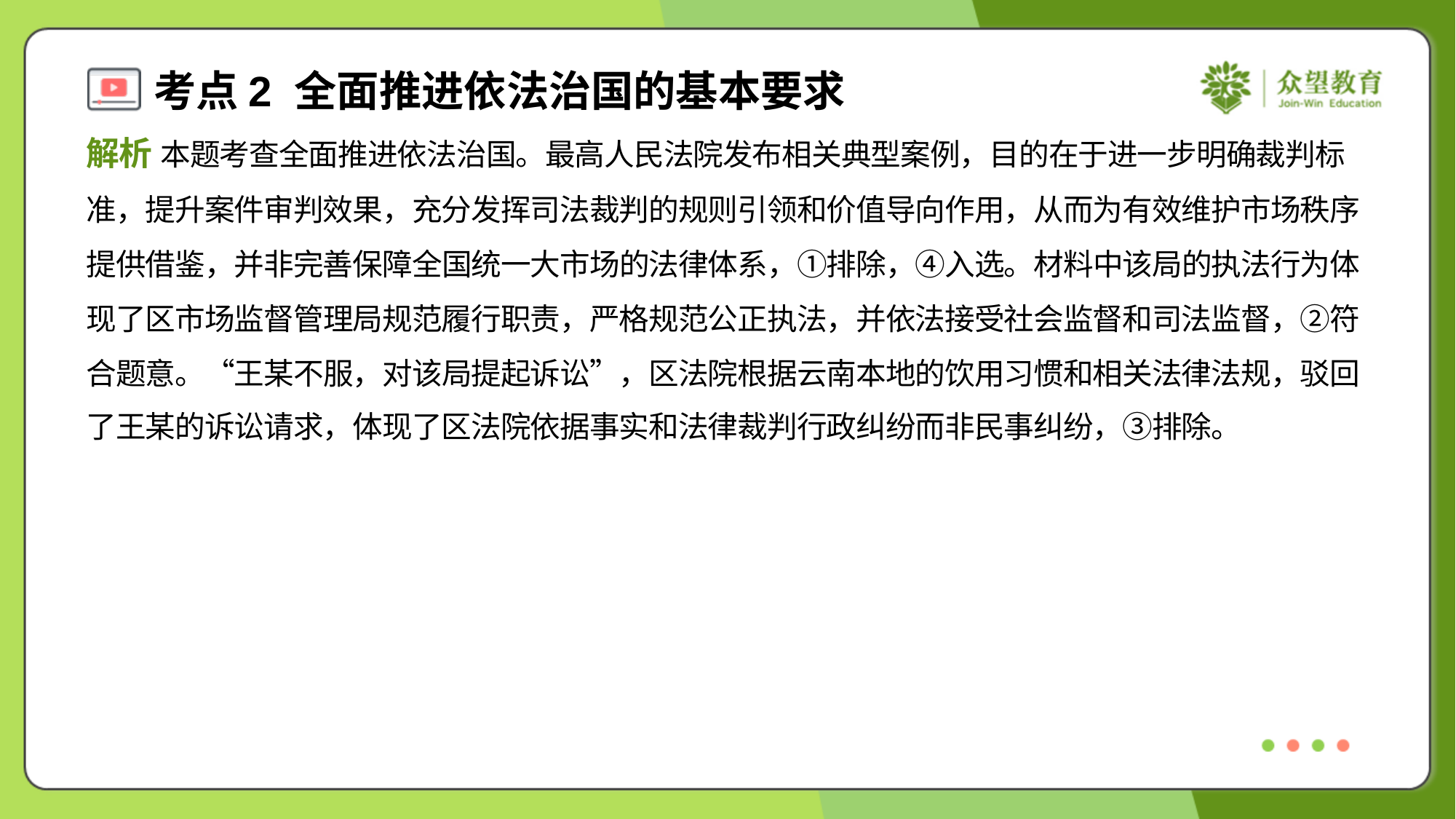

解析 本题考查全面推进依法治国。最高人民法院发布相关典型案例，目的在于进一步明确裁判标
准，提升案件审判效果，充分发挥司法裁判的规则引领和价值导向作用，从而为有效维护市场秩序
提供借鉴，并非完善保障全国统一大市场的法律体系，①排除，④入选。材料中该局的执法行为体
现了区市场监督管理局规范履行职责，严格规范公正执法，并依法接受社会监督和司法监督，②符
合题意。“王某不服，对该局提起诉讼”，区法院根据云南本地的饮用习惯和相关法律法规，驳回
了王某的诉讼请求，体现了区法院依据事实和法律裁判行政纠纷而非民事纠纷，③排除。